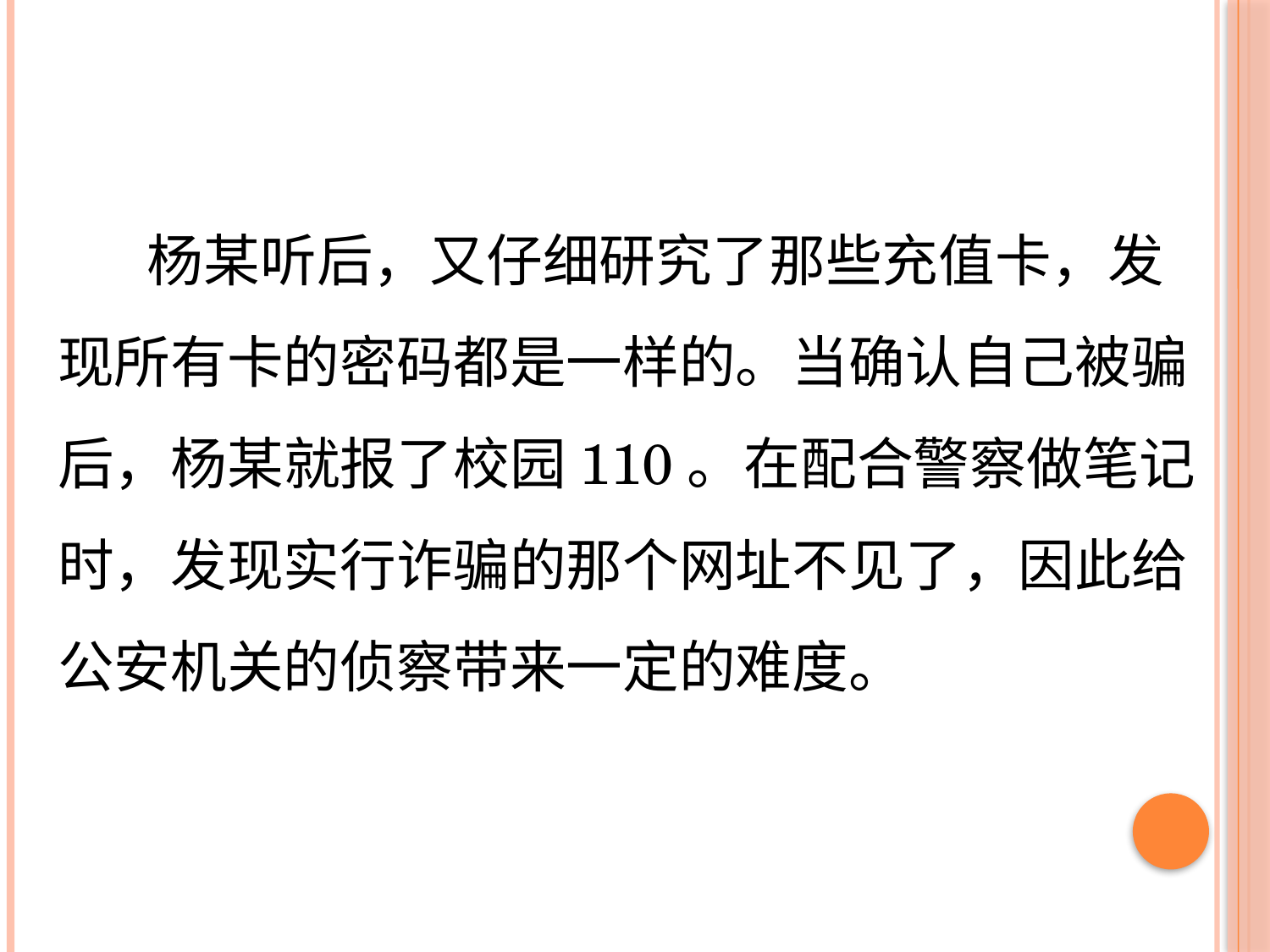

杨某听后，又仔细研究了那些充值卡，发现所有卡的密码都是一样的。当确认自己被骗后，杨某就报了校园110。在配合警察做笔记时，发现实行诈骗的那个网址不见了，因此给公安机关的侦察带来一定的难度。